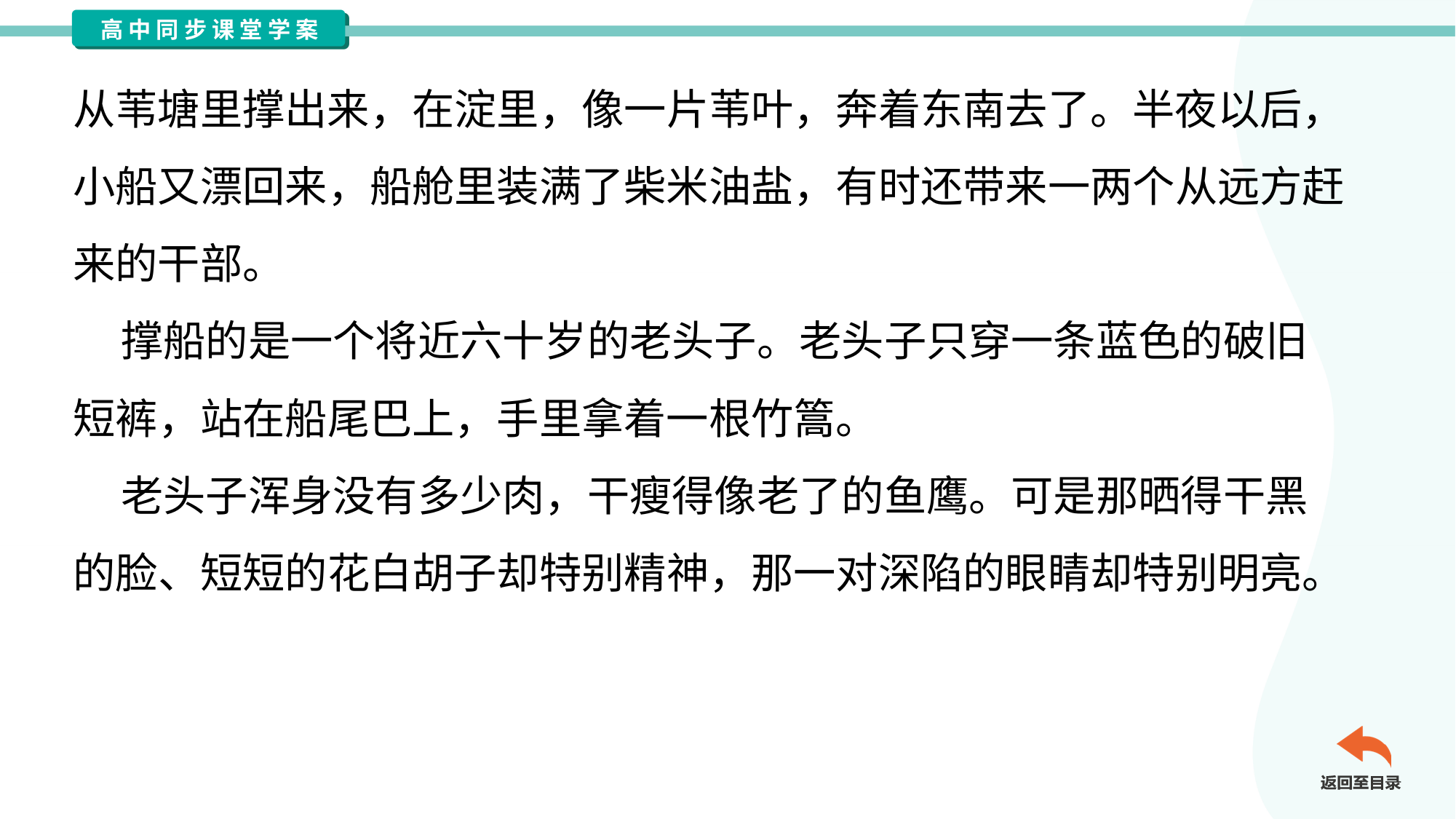

从苇塘里撑出来，在淀里，像一片苇叶，奔着东南去了。半夜以后，
小船又漂回来，船舱里装满了柴米油盐，有时还带来一两个从远方赶
来的干部。
    撑船的是一个将近六十岁的老头子。老头子只穿一条蓝色的破旧
短裤，站在船尾巴上，手里拿着一根竹篙。
    老头子浑身没有多少肉，干瘦得像老了的鱼鹰。可是那晒得干黑
的脸、短短的花白胡子却特别精神，那一对深陷的眼睛却特别明亮。